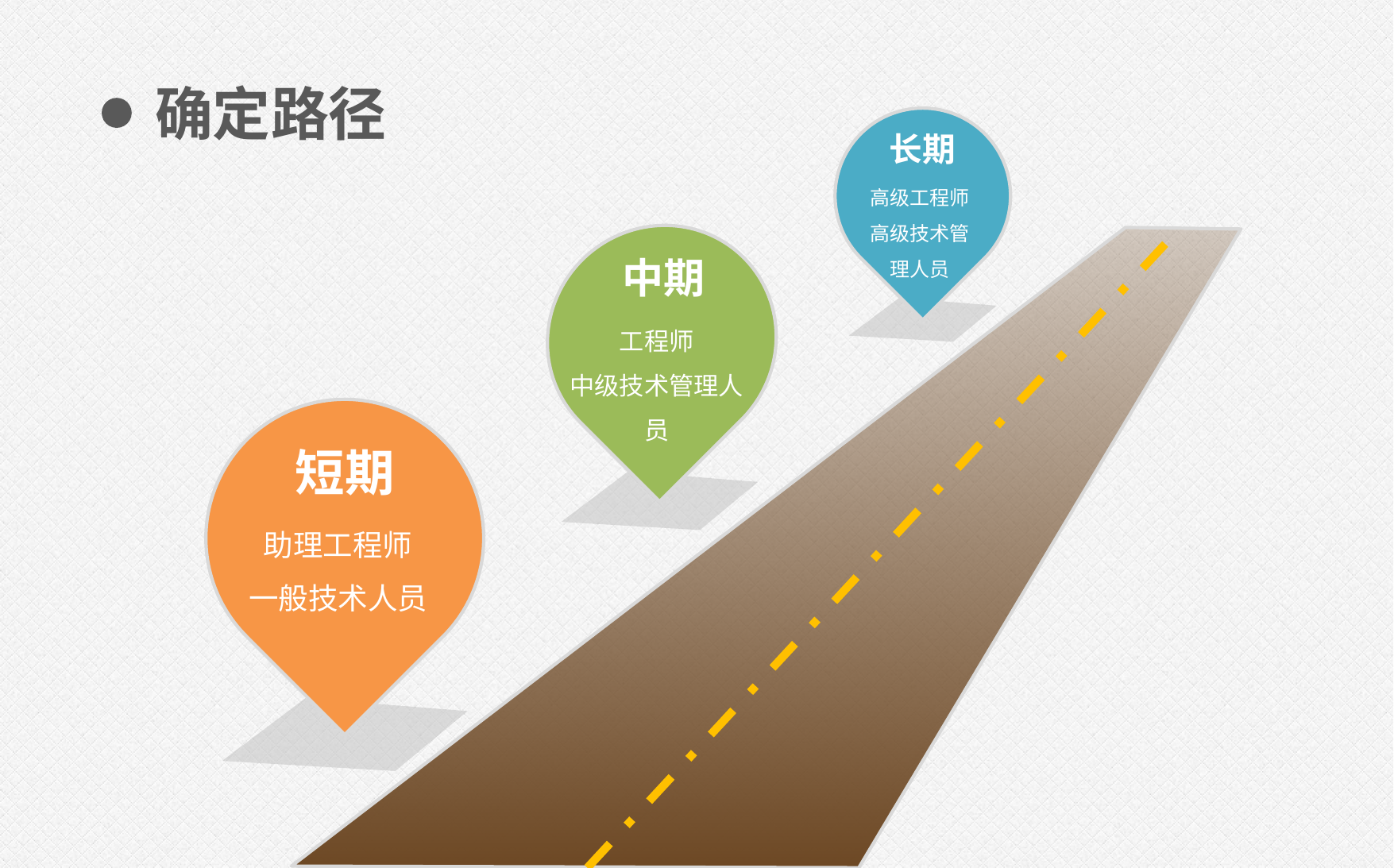

确定路径

长期
高级工程师
高级技术管理人员

中期

工程师
中级技术管理人员

短期

助理工程师
一般技术人员